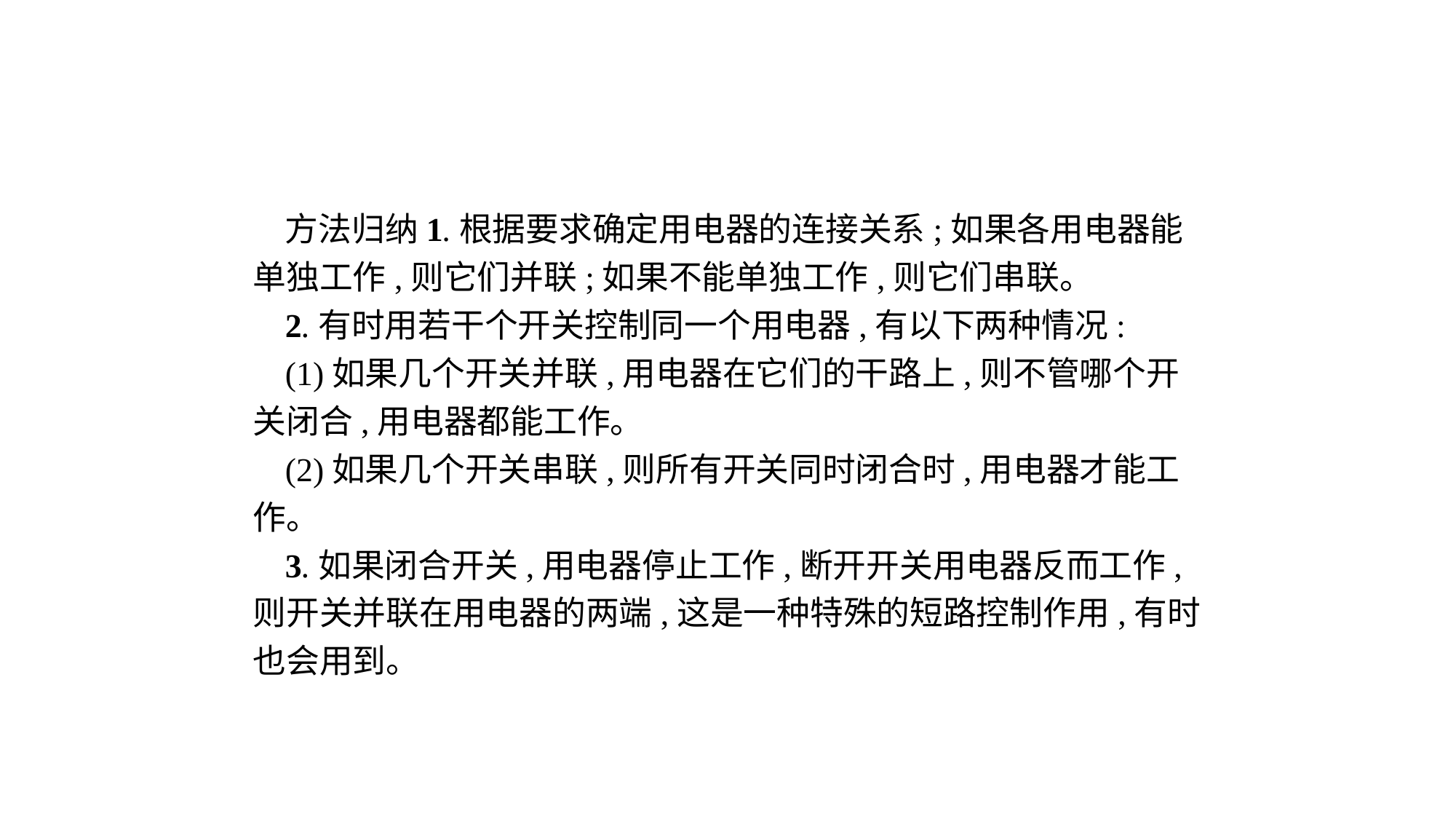

方法归纳1.根据要求确定用电器的连接关系;如果各用电器能单独工作,则它们并联;如果不能单独工作,则它们串联。
2.有时用若干个开关控制同一个用电器,有以下两种情况:
(1)如果几个开关并联,用电器在它们的干路上,则不管哪个开关闭合,用电器都能工作。
(2)如果几个开关串联,则所有开关同时闭合时,用电器才能工作。
3.如果闭合开关,用电器停止工作,断开开关用电器反而工作,则开关并联在用电器的两端,这是一种特殊的短路控制作用,有时也会用到。